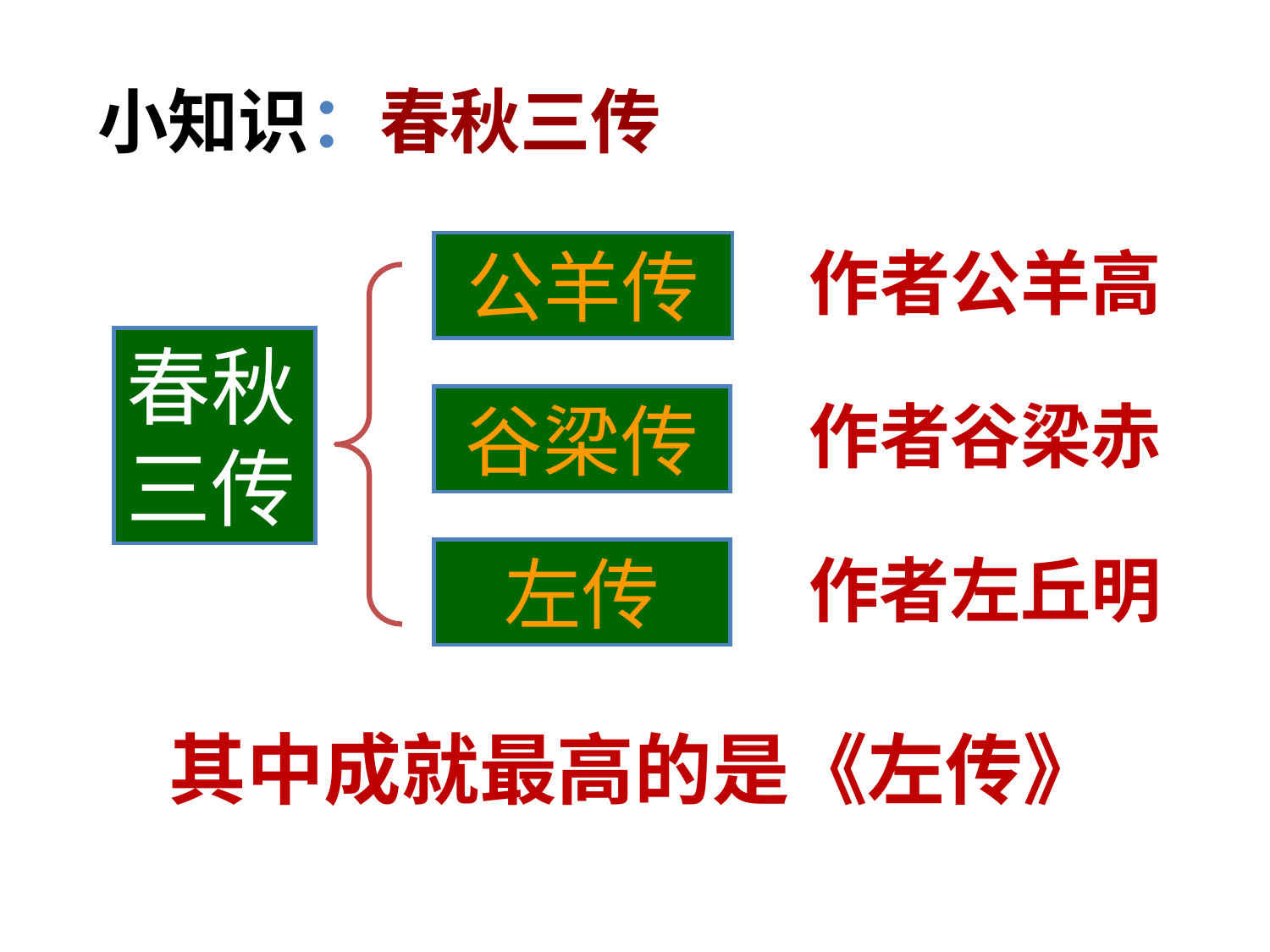

# 小知识：春秋三传
公羊传
作者公羊高

春秋三传
谷梁传
作者谷梁赤

左传
作者左丘明
其中成就最高的是《左传》